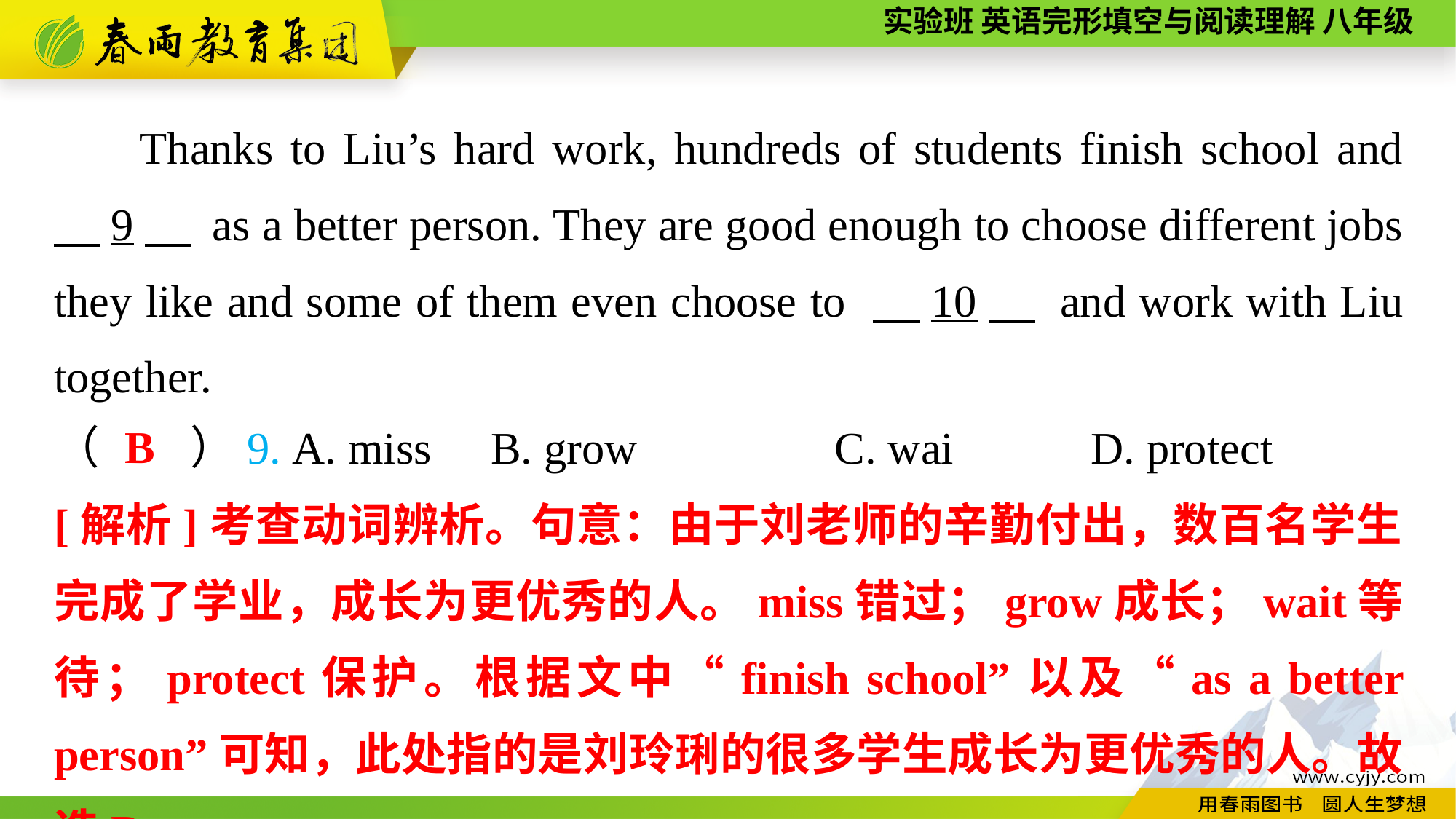

Thanks to Liu’s hard work, hundreds of students finish school and 　9　 as a better person. They are good enough to choose different jobs they like and some of them even choose to 　10　 and work with Liu together.
B
（　　）9. A. miss	B. grow	           C. wai            D. protect
[解析]考查动词辨析。句意：由于刘老师的辛勤付出，数百名学生完成了学业，成长为更优秀的人。miss错过；grow成长；wait等待；protect保护。根据文中“finish school”以及“as a better person”可知，此处指的是刘玲琍的很多学生成长为更优秀的人。故选B。